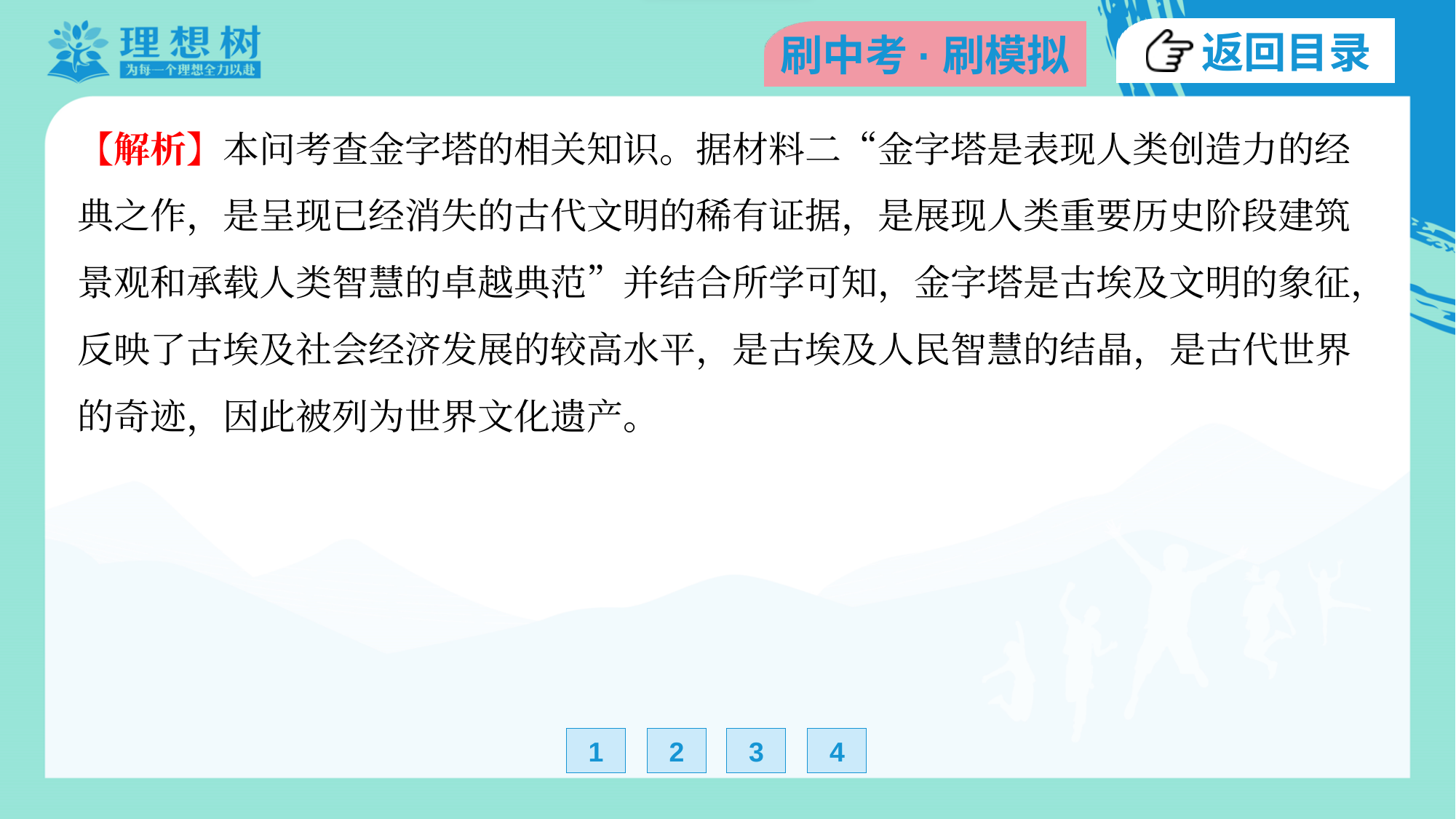

【解析】本问考查金字塔的相关知识。据材料二“金字塔是表现人类创造力的经
典之作，是呈现已经消失的古代文明的稀有证据，是展现人类重要历史阶段建筑
景观和承载人类智慧的卓越典范”并结合所学可知，金字塔是古埃及文明的象征，
反映了古埃及社会经济发展的较高水平，是古埃及人民智慧的结晶，是古代世界
的奇迹，因此被列为世界文化遗产。